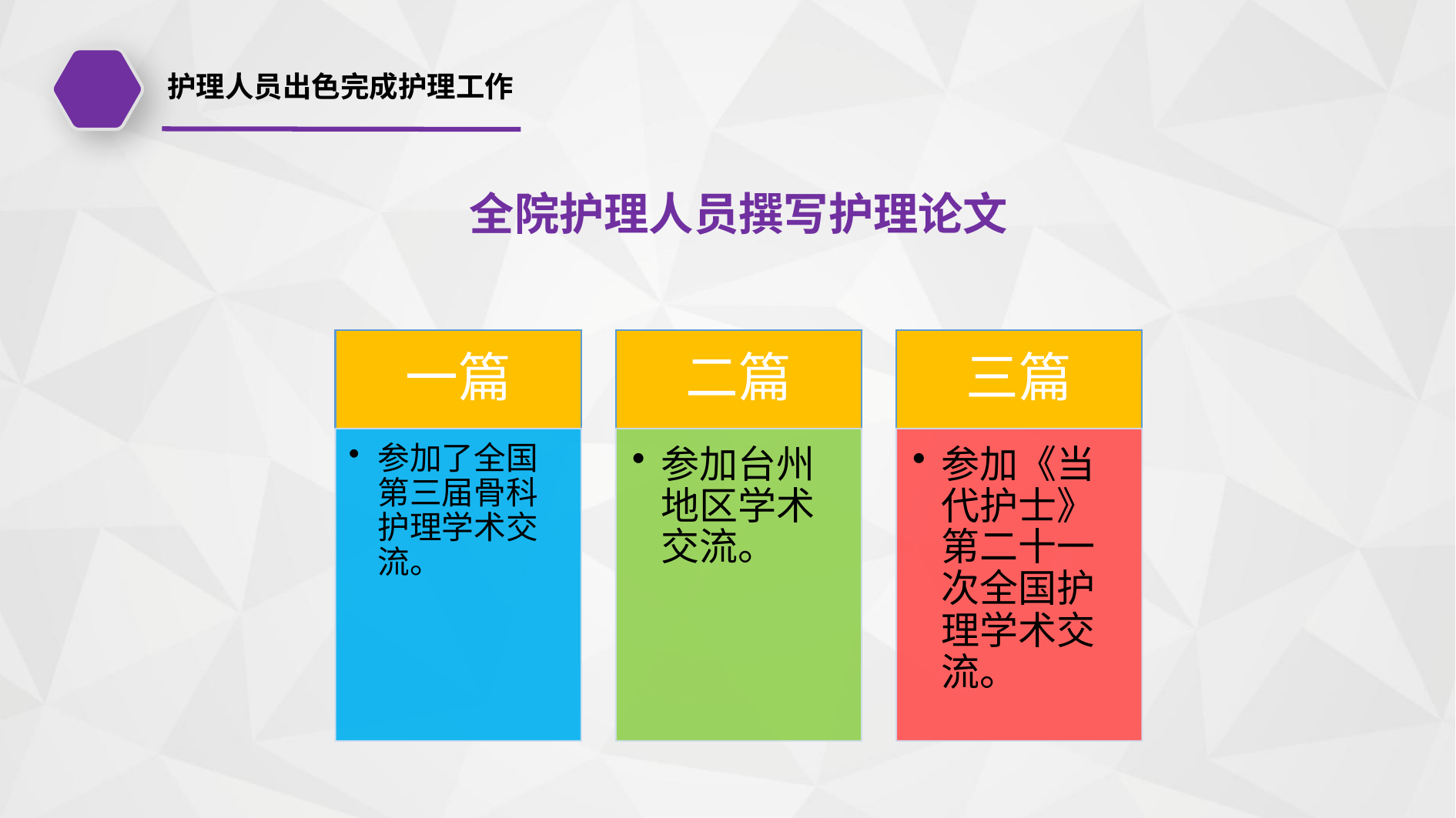

护理人员出色完成护理工作
全院护理人员撰写护理论文
一篇
参加了全国第三届骨科护理学术交流。
二篇
参加台州地区学术交流。
三篇
参加《当代护士》第二十一次全国护理学术交流。